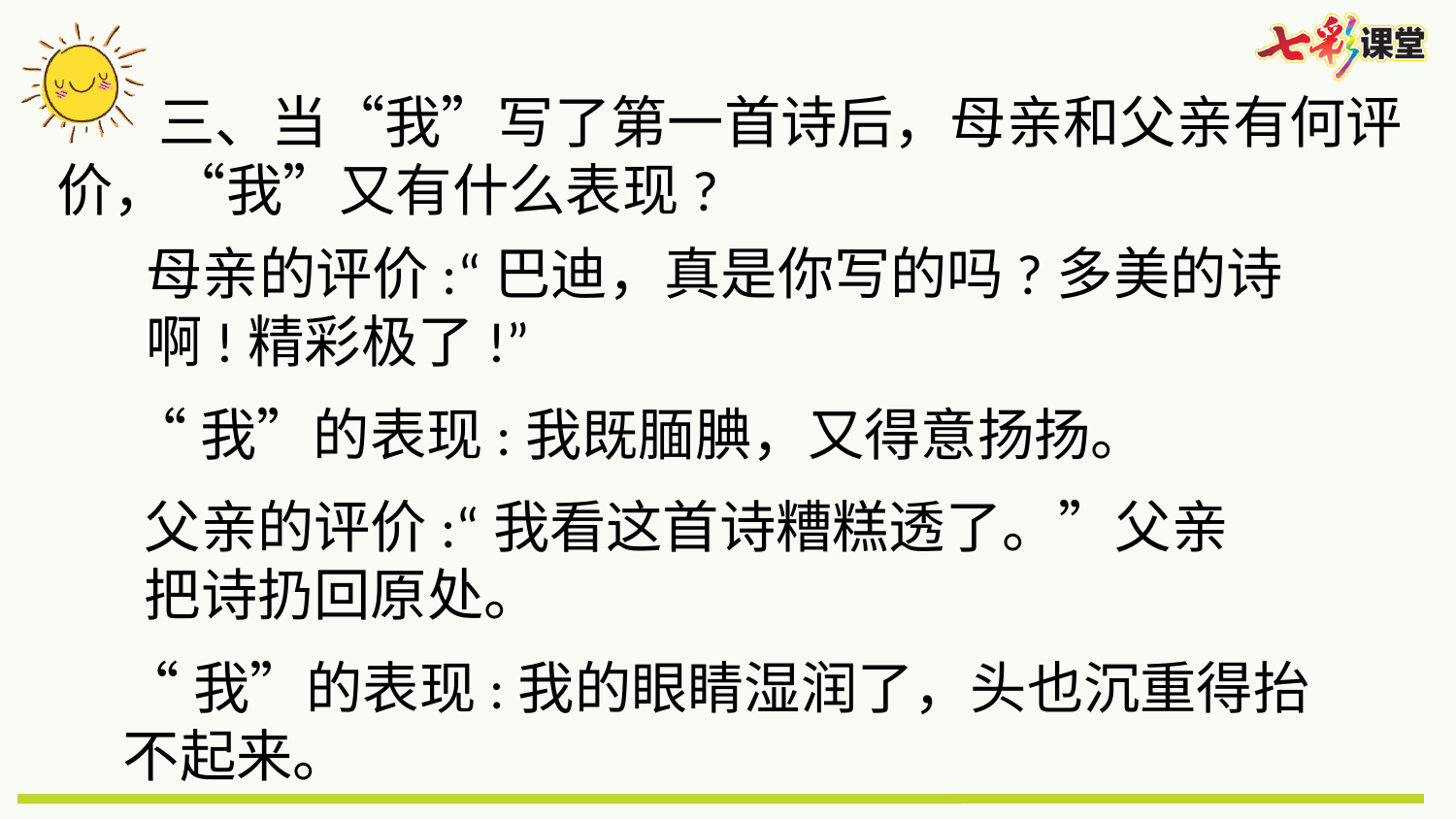

三、当“我”写了第一首诗后，母亲和父亲有何评价，“我”又有什么表现?
母亲的评价:“巴迪，真是你写的吗?多美的诗啊!精彩极了!”
“我”的表现:我既腼腆，又得意扬扬。
父亲的评价:“我看这首诗糟糕透了。”父亲把诗扔回原处。
“我”的表现:我的眼睛湿润了，头也沉重得抬不起来。